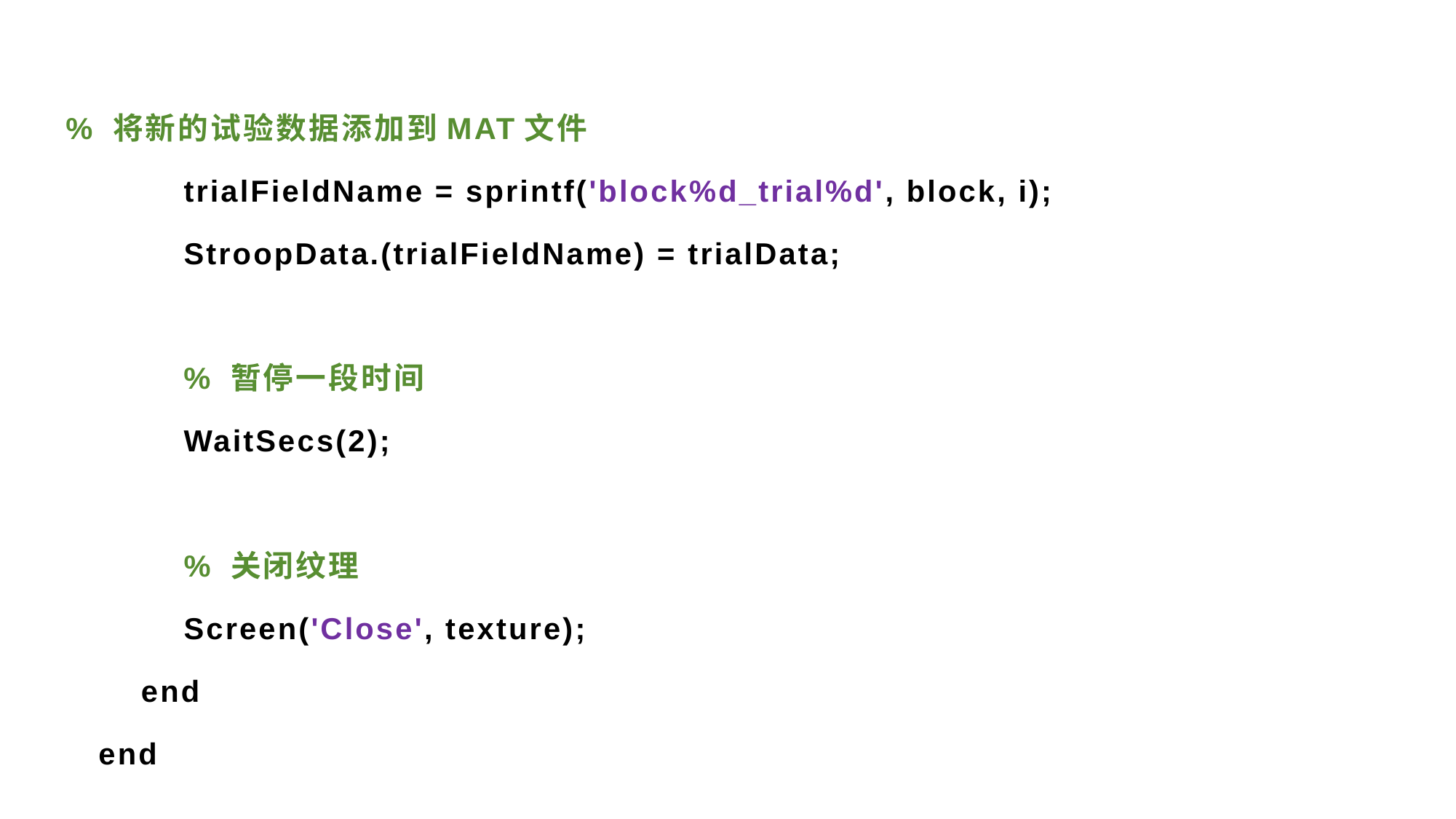

% 将新的试验数据添加到MAT文件
            trialFieldName = sprintf('block%d_trial%d', block, i);
            StroopData.(trialFieldName) = trialData;

            % 暂停一段时间
            WaitSecs(2);

            % 关闭纹理
            Screen('Close', texture);
        end
    end